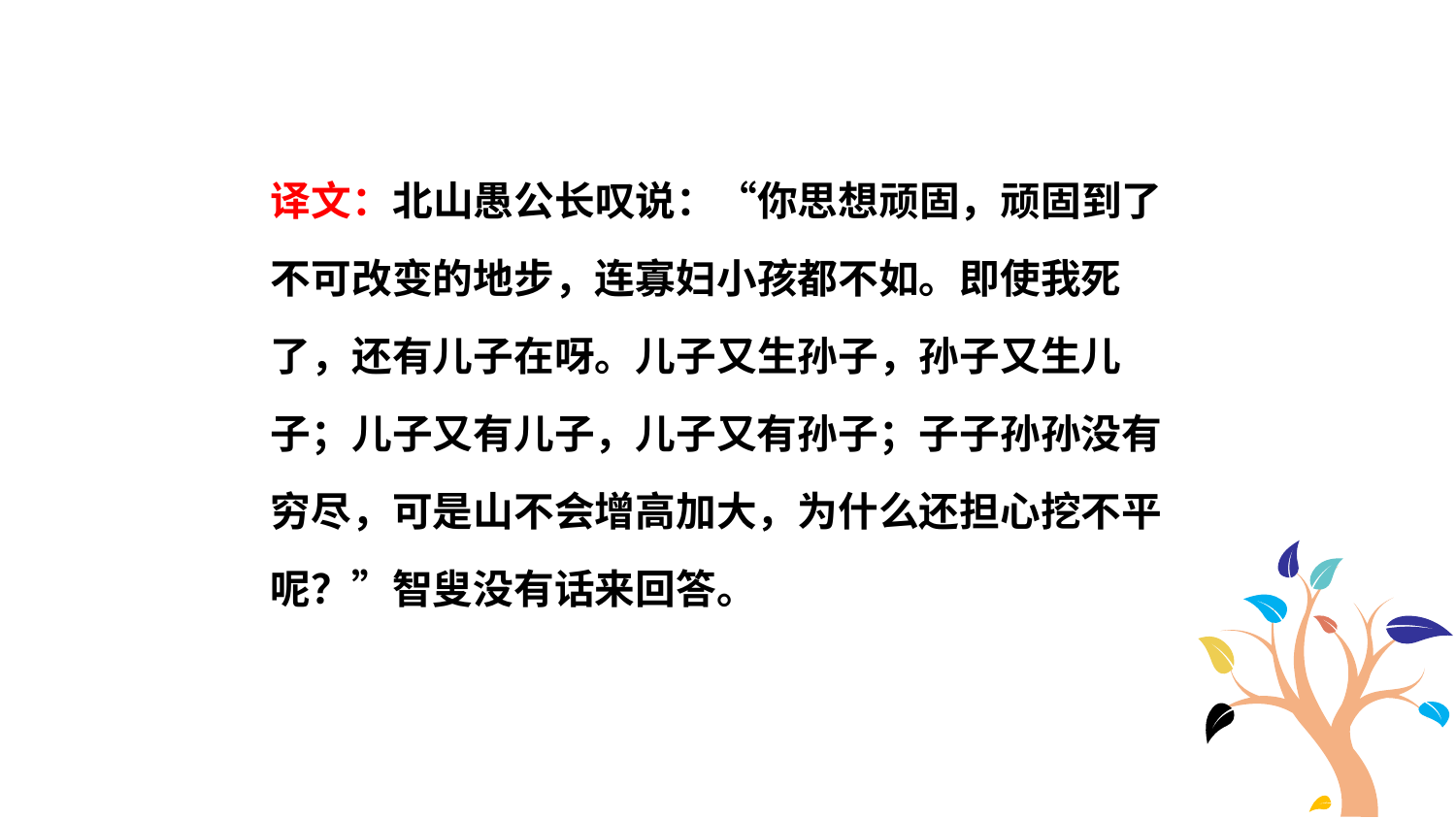

译文：北山愚公长叹说：“你思想顽固，顽固到了不可改变的地步，连寡妇小孩都不如。即使我死了，还有儿子在呀。儿子又生孙子，孙子又生儿子；儿子又有儿子，儿子又有孙子；子子孙孙没有穷尽，可是山不会增高加大，为什么还担心挖不平呢？”智叟没有话来回答。